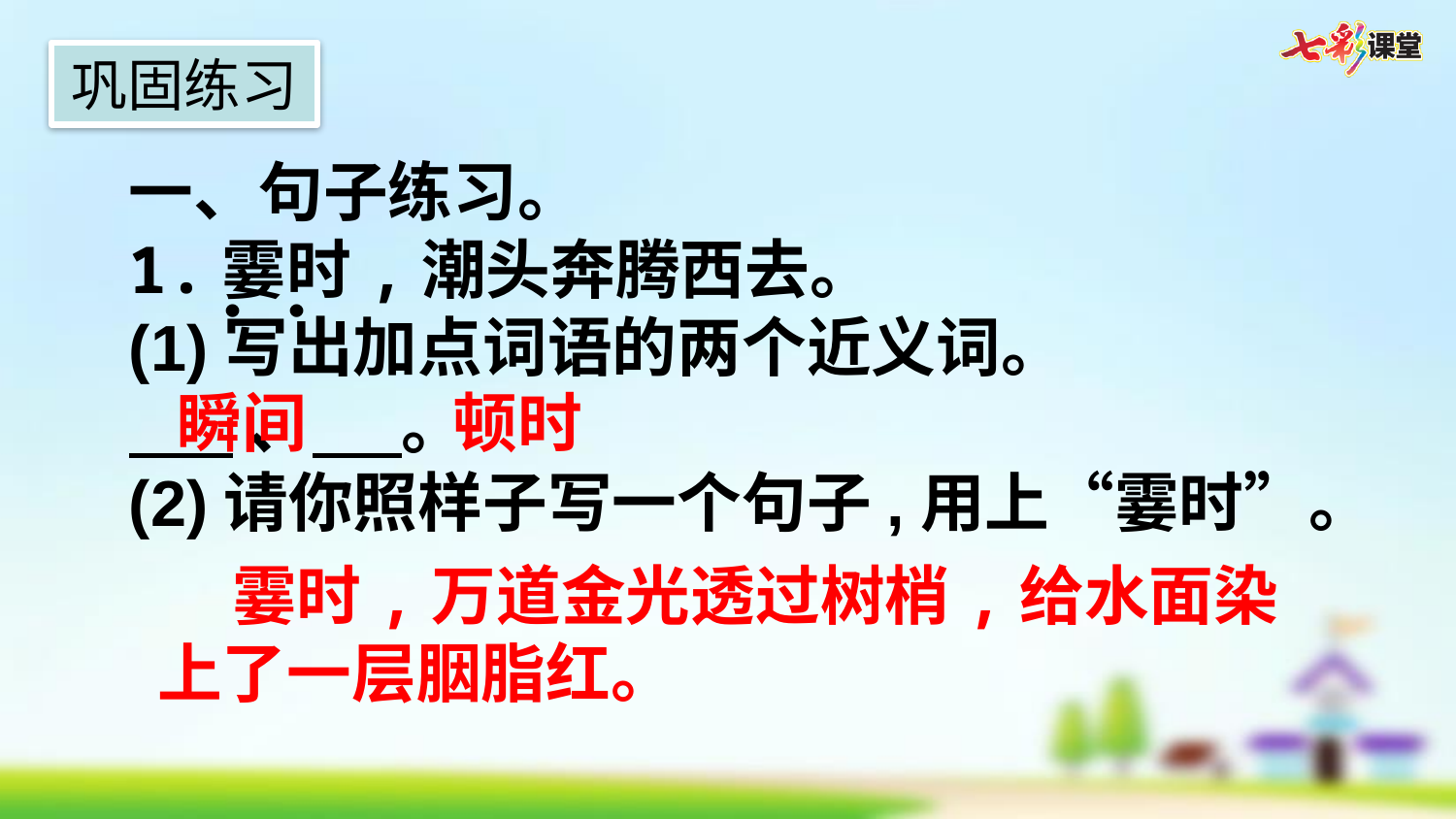

巩固练习
一、句子练习。
1.霎时,潮头奔腾西去。
(1)写出加点词语的两个近义词。
       、      。
(2)请你照样子写一个句子,用上“霎时”。
．．
瞬间
顿时
    霎时,万道金光透过树梢,给水面染上了一层胭脂红。